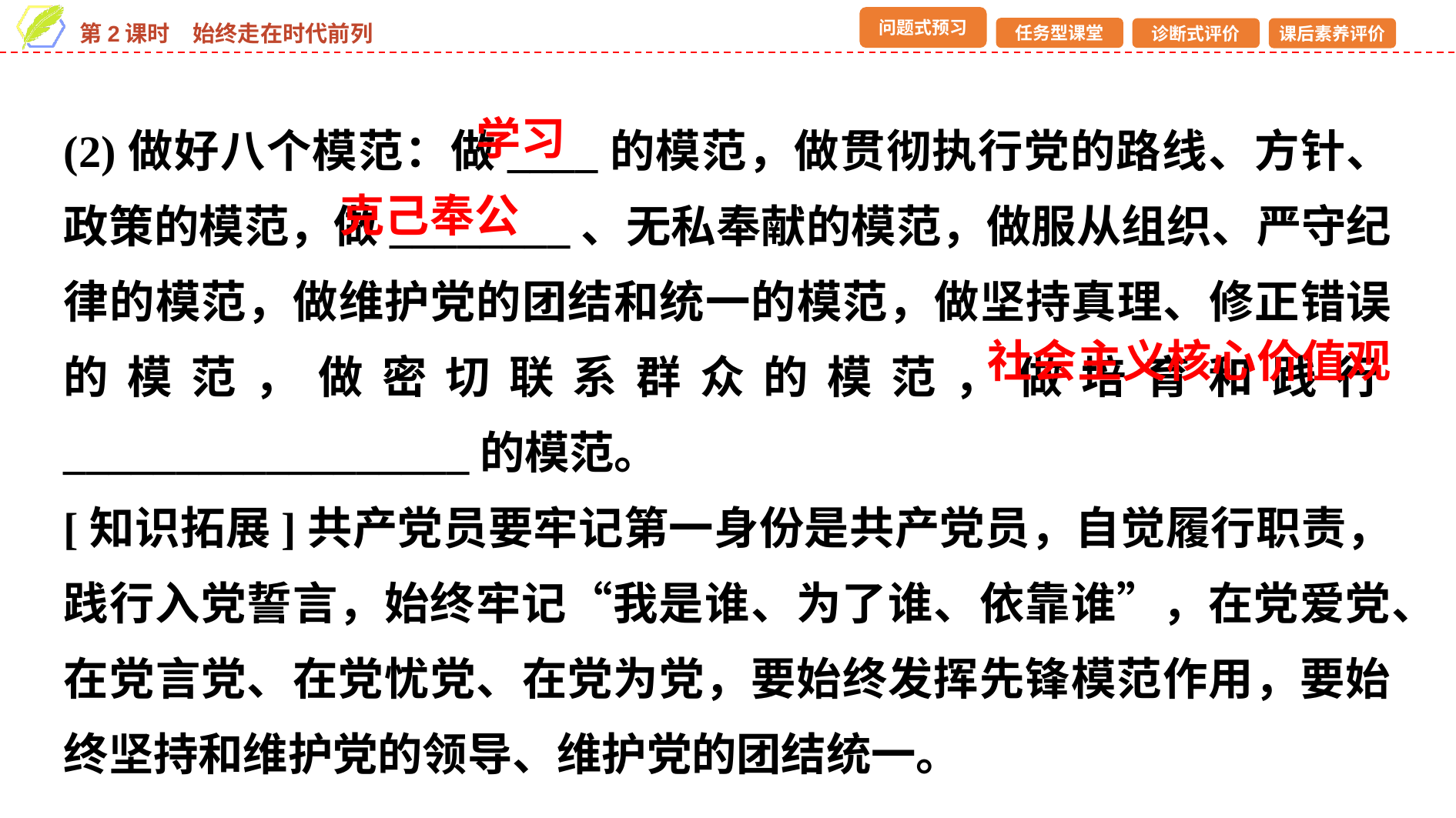

(2)做好八个模范：做____的模范，做贯彻执行党的路线、方针、政策的模范，做________、无私奉献的模范，做服从组织、严守纪律的模范，做维护党的团结和统一的模范，做坚持真理、修正错误的模范，做密切联系群众的模范，做培育和践行__________________的模范。
[知识拓展]共产党员要牢记第一身份是共产党员，自觉履行职责，践行入党誓言，始终牢记“我是谁、为了谁、依靠谁”，在党爱党、在党言党、在党忧党、在党为党，要始终发挥先锋模范作用，要始终坚持和维护党的领导、维护党的团结统一。
学习
克己奉公
社会主义核心价值观